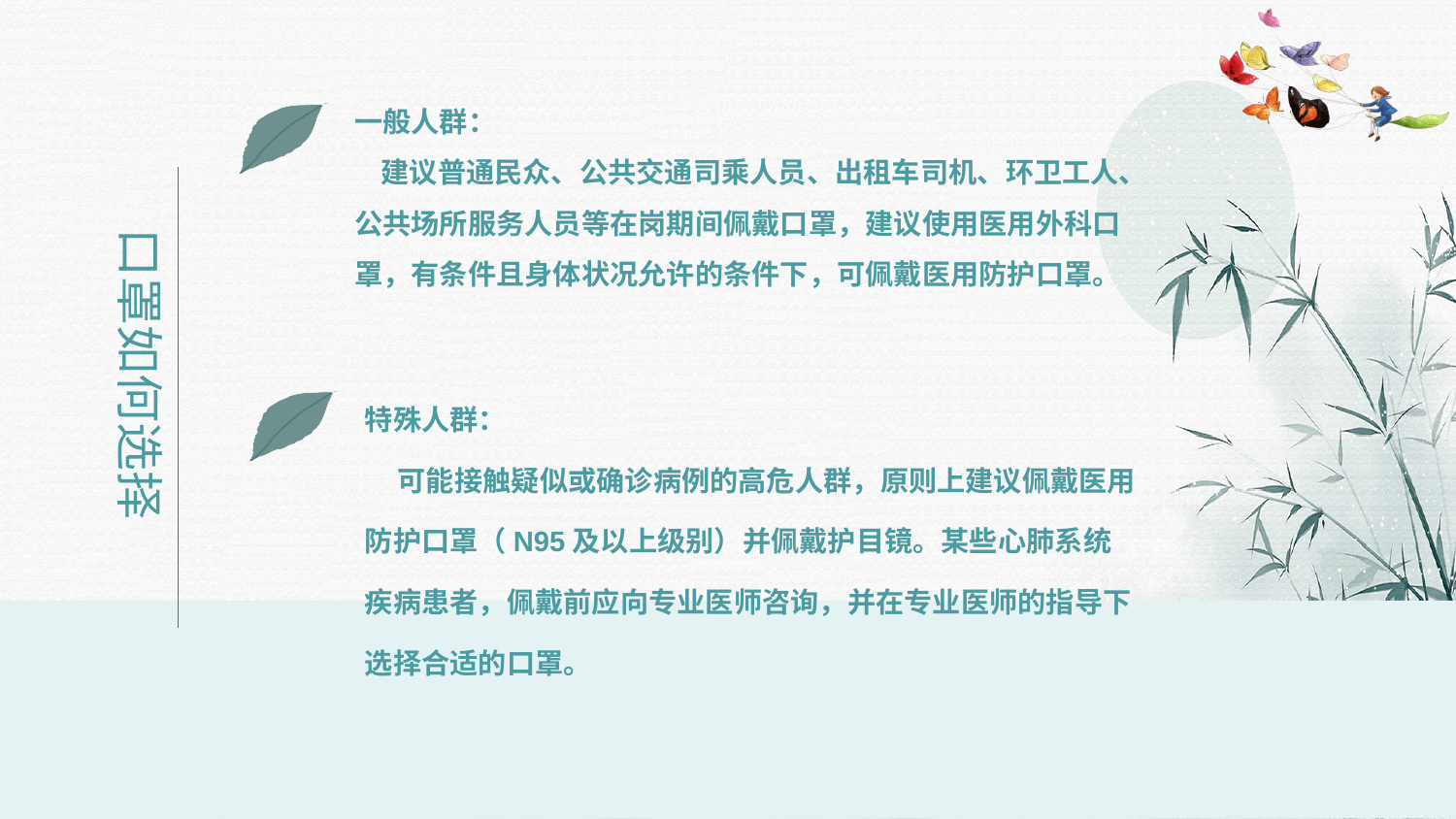

一般人群：
   建议普通民众、公共交通司乘人员、出租车司机、环卫工人、公共场所服务人员等在岗期间佩戴口罩，建议使用医用外科口罩，有条件且身体状况允许的条件下，可佩戴医用防护口罩。

  口罩如何选择
特殊人群：
    可能接触疑似或确诊病例的高危人群，原则上建议佩戴医用防护口罩（N95及以上级别）并佩戴护目镜。某些心肺系统疾病患者，佩戴前应向专业医师咨询，并在专业医师的指导下选择合适的口罩。